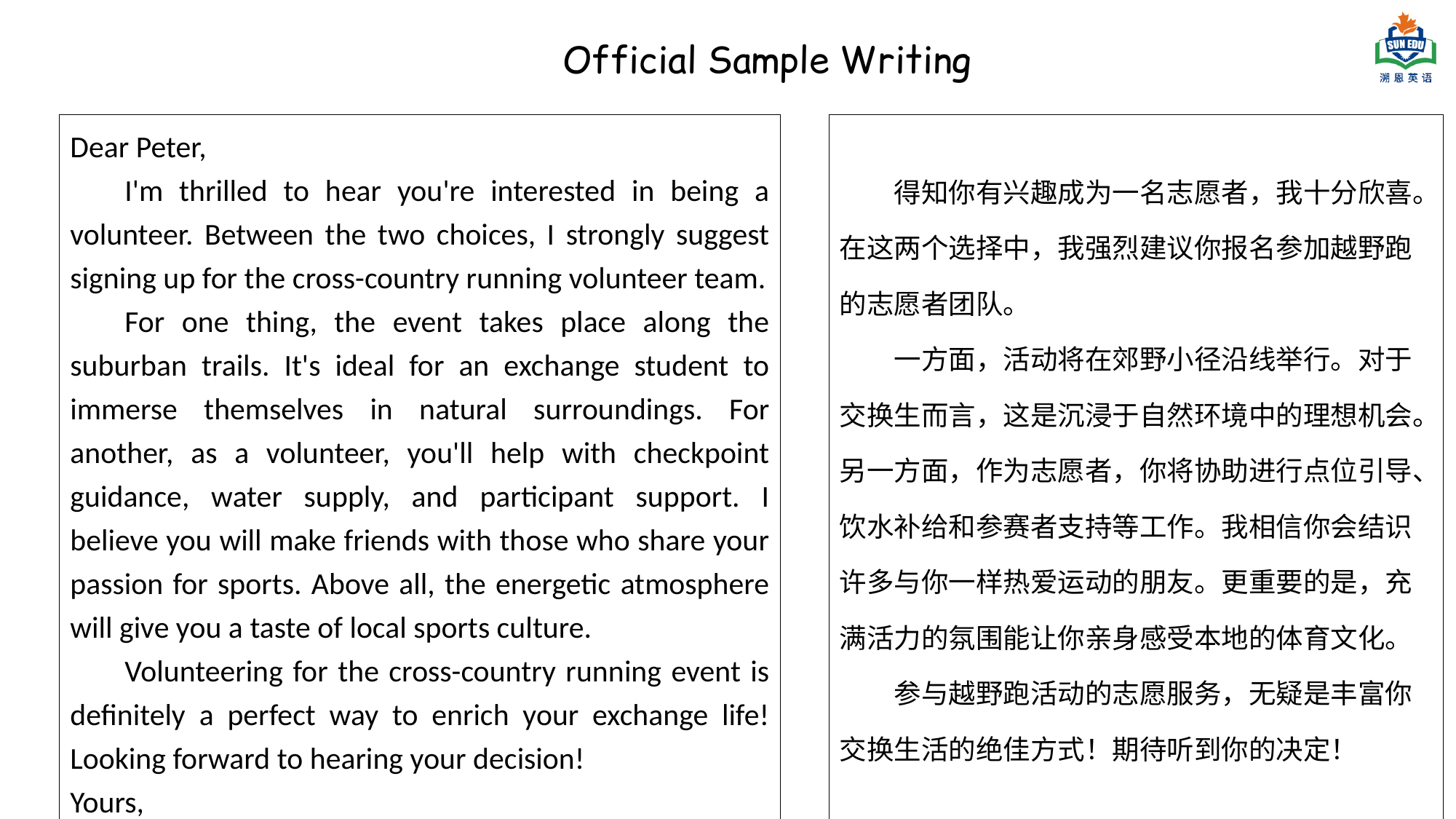

Official Sample Writing
Dear Peter,
I'm thrilled to hear you're interested in being a volunteer. Between the two choices, I strongly suggest signing up for the cross-country running volunteer team.
For one thing, the event takes place along the suburban trails. It's ideal for an exchange student to immerse themselves in natural surroundings. For another, as a volunteer, you'll help with checkpoint guidance, water supply, and participant support. I believe you will make friends with those who share your passion for sports. Above all, the energetic atmosphere will give you a taste of local sports culture.
Volunteering for the cross-country running event is definitely a perfect way to enrich your exchange life!Looking forward to hearing your decision!
Yours,
Li Hua

得知你有兴趣成为一名志愿者，我十分欣喜。在这两个选择中，我强烈建议你报名参加越野跑的志愿者团队。
一方面，活动将在郊野小径沿线举行。对于交换生而言，这是沉浸于自然环境中的理想机会。另一方面，作为志愿者，你将协助进行点位引导、饮水补给和参赛者支持等工作。我相信你会结识许多与你一样热爱运动的朋友。更重要的是，充满活力的氛围能让你亲身感受本地的体育文化。
参与越野跑活动的志愿服务，无疑是丰富你交换生活的绝佳方式！期待听到你的决定！